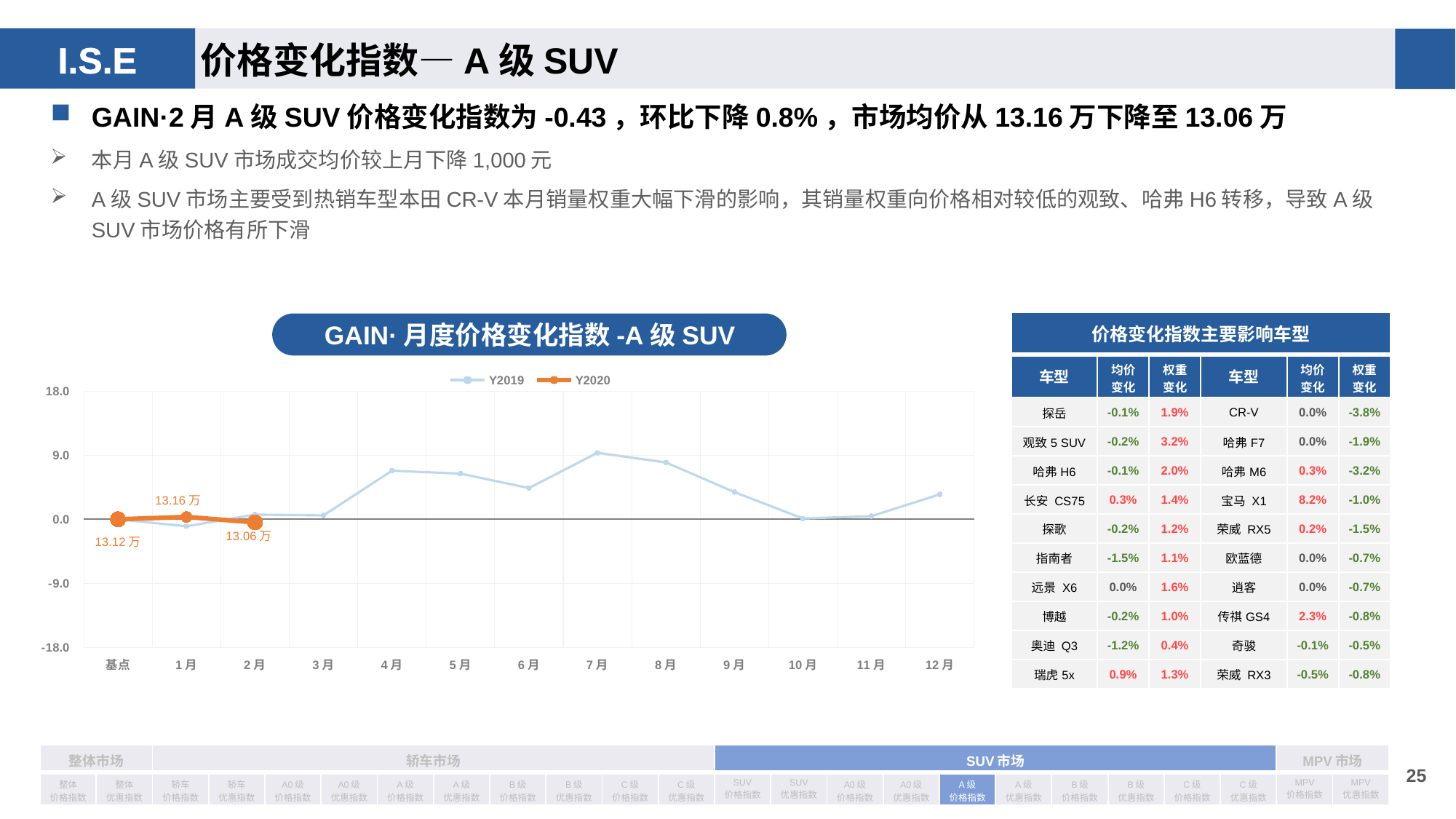

价格变化指数—A级SUV
GAIN·2月A级SUV价格变化指数为-0.43，环比下降0.8%，市场均价从13.16万下降至13.06万
本月A级SUV市场成交均价较上月下降1,000元
A级SUV市场主要受到热销车型本田CR-V本月销量权重大幅下滑的影响，其销量权重向价格相对较低的观致、哈弗H6转移，导致A级SUV市场价格有所下滑
| 价格变化指数主要影响车型 |  |  |  |  |  |
| --- | --- | --- | --- | --- | --- |
| 车型 | 均价 变化 | 权重 变化 | 车型 | 均价 变化 | 权重变化 |
| 探岳 | -0.1% | 1.9% | CR-V | 0.0% | -3.8% |
| 观致5 SUV | -0.2% | 3.2% | 哈弗F7 | 0.0% | -1.9% |
| 哈弗H6 | -0.1% | 2.0% | 哈弗M6 | 0.3% | -3.2% |
| 长安 CS75 | 0.3% | 1.4% | 宝马 X1 | 8.2% | -1.0% |
| 探歌 | -0.2% | 1.2% | 荣威 RX5 | 0.2% | -1.5% |
| 指南者 | -1.5% | 1.1% | 欧蓝德 | 0.0% | -0.7% |
| 远景 X6 | 0.0% | 1.6% | 逍客 | 0.0% | -0.7% |
| 博越 | -0.2% | 1.0% | 传祺GS4 | 2.3% | -0.8% |
| 奥迪 Q3 | -1.2% | 0.4% | 奇骏 | -0.1% | -0.5% |
| 瑞虎5x | 0.9% | 1.3% | 荣威 RX3 | -0.5% | -0.8% |
GAIN·月度价格变化指数-A级SUV

### Chart

| Category | Y2019 | Y2020 |
|---|---|---|
| 基点 | 0.0 | 0.0 |
| 1月 | -0.98 | 0.33 |
| 2月 | 0.66 | -0.43 |
| 3月 | 0.55 | None |
| 4月 | 6.82 | None |
| 5月 | 6.41 | None |
| 6月 | 4.39 | None |
| 7月 | 9.34 | None |
| 8月 | 7.98 | None |
| 9月 | 3.83 | None |
| 10月 | 0.11 | None |
| 11月 | 0.44 | None |
| 12月 | 3.51 | None |
| 整体市场 |  | 轿车市场 |  |  |  |  |  |  |  |  |  | SUV市场 |  |  |  |  |  |  |  |  |  | MPV市场 |  |
| --- | --- | --- | --- | --- | --- | --- | --- | --- | --- | --- | --- | --- | --- | --- | --- | --- | --- | --- | --- | --- | --- | --- | --- |
| 整体 价格指数 | 整体 优惠指数 | 轿车 价格指数 | 轿车 优惠指数 | A0级 价格指数 | A0级 优惠指数 | A级 价格指数 | A级 优惠指数 | B级 价格指数 | B级 优惠指数 | C级 价格指数 | C级 优惠指数 | SUV 价格指数 | SUV 优惠指数 | A0级 价格指数 | A0级 优惠指数 | A级 价格指数 | A级 优惠指数 | B级 价格指数 | B级 优惠指数 | C级 价格指数 | C级 优惠指数 | MPV 价格指数 | MPV 优惠指数 |
25